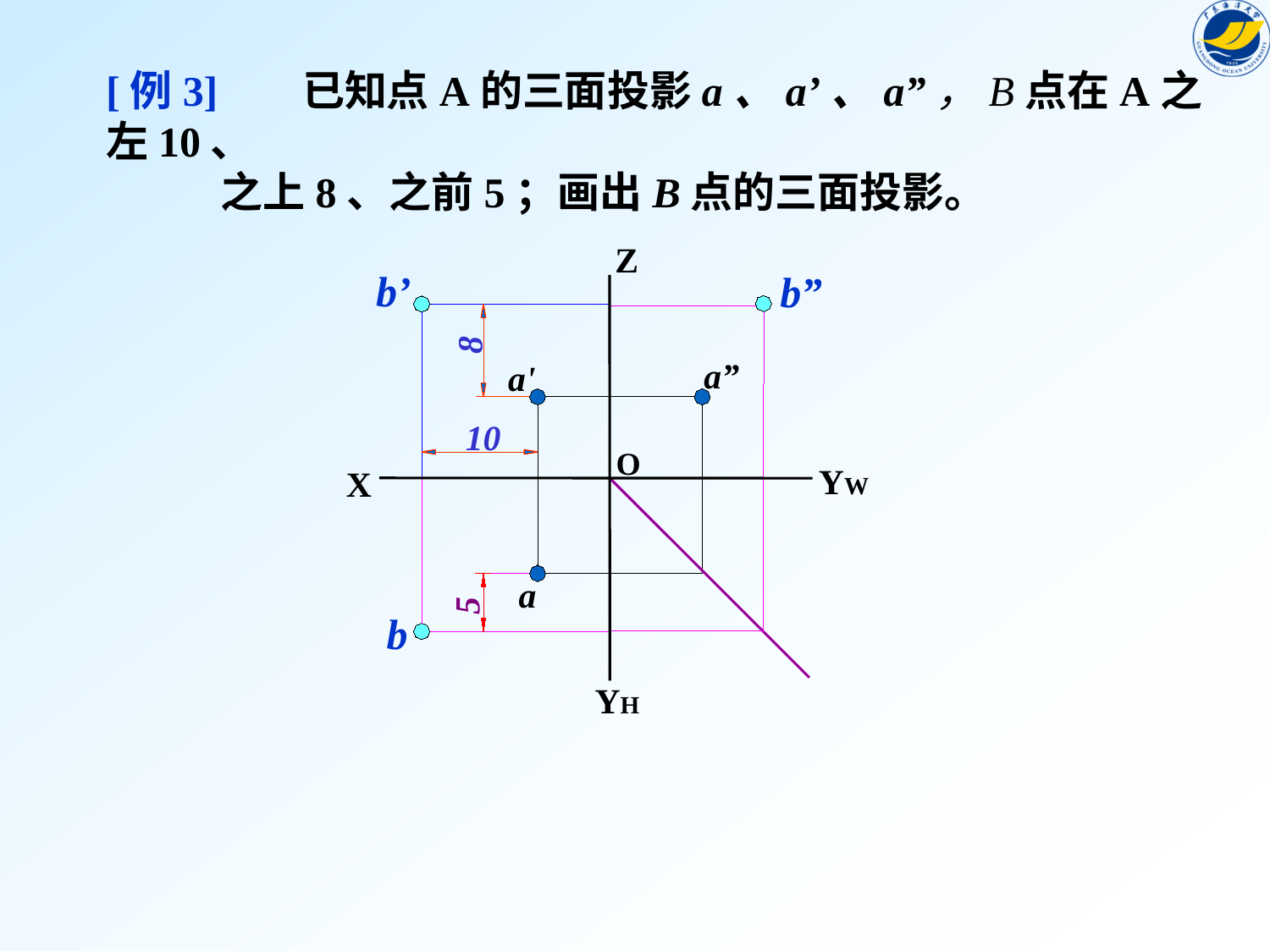

[例3]       已知点A的三面投影a、a’、a”，B点在A之左10、
           之上8、之前5；画出B点的三面投影。
Z

O
YW
X

YH

a”
a'

a

b’
b”

8

10

5

b